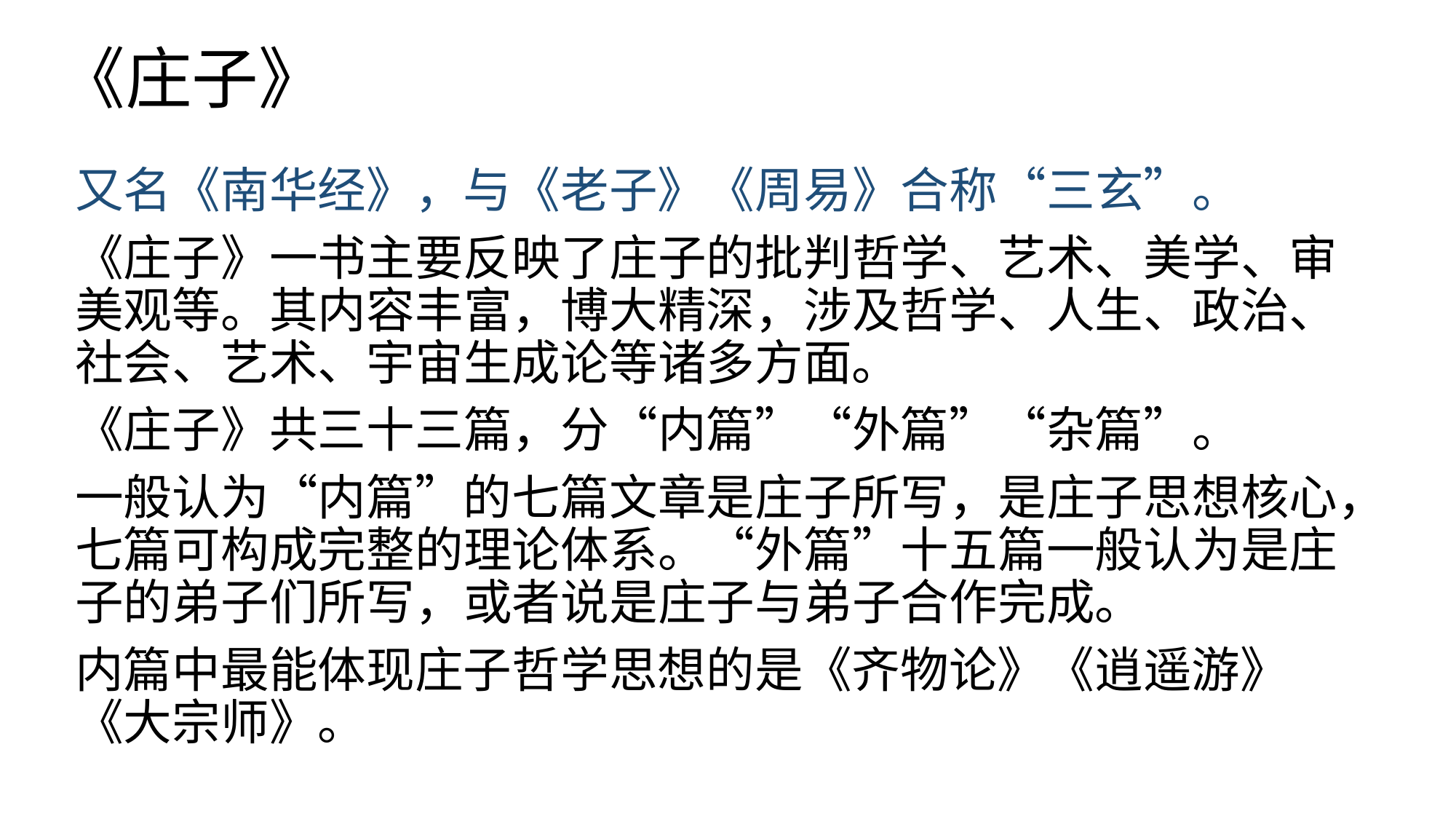

# 《庄子》
又名《南华经》，与《老子》《周易》合称“三玄”。
《庄子》一书主要反映了庄子的批判哲学、艺术、美学、审美观等。其内容丰富，博大精深，涉及哲学、人生、政治、社会、艺术、宇宙生成论等诸多方面。
《庄子》共三十三篇，分“内篇”“外篇”“杂篇”。
一般认为“内篇”的七篇文章是庄子所写，是庄子思想核心，七篇可构成完整的理论体系。“外篇”十五篇一般认为是庄子的弟子们所写，或者说是庄子与弟子合作完成。
内篇中最能体现庄子哲学思想的是《齐物论》《逍遥游》《大宗师》。